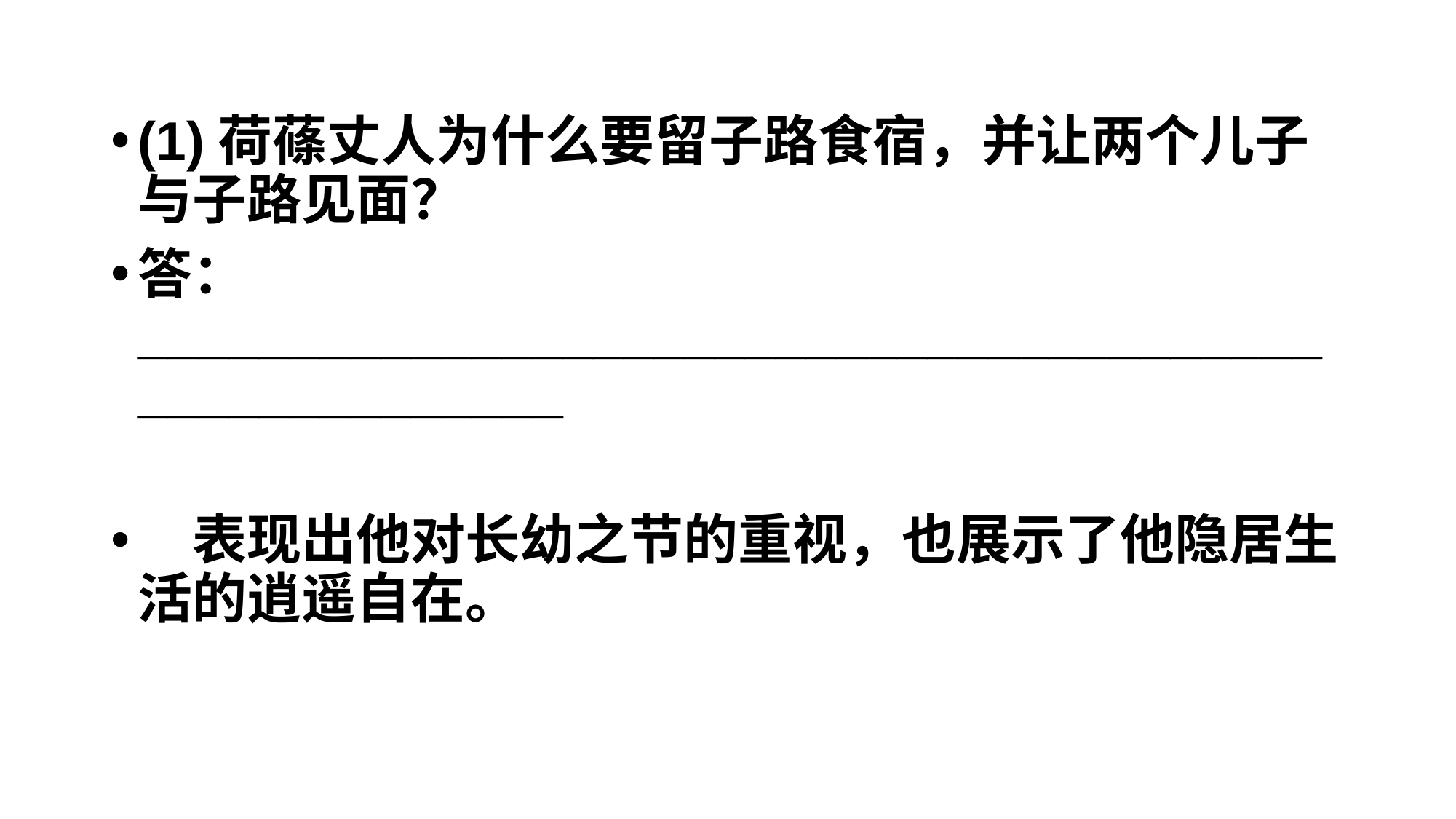

#
(1)荷蓧丈人为什么要留子路食宿，并让两个儿子与子路见面？
答：_____________________________________________________

　表现出他对长幼之节的重视，也展示了他隐居生活的逍遥自在。